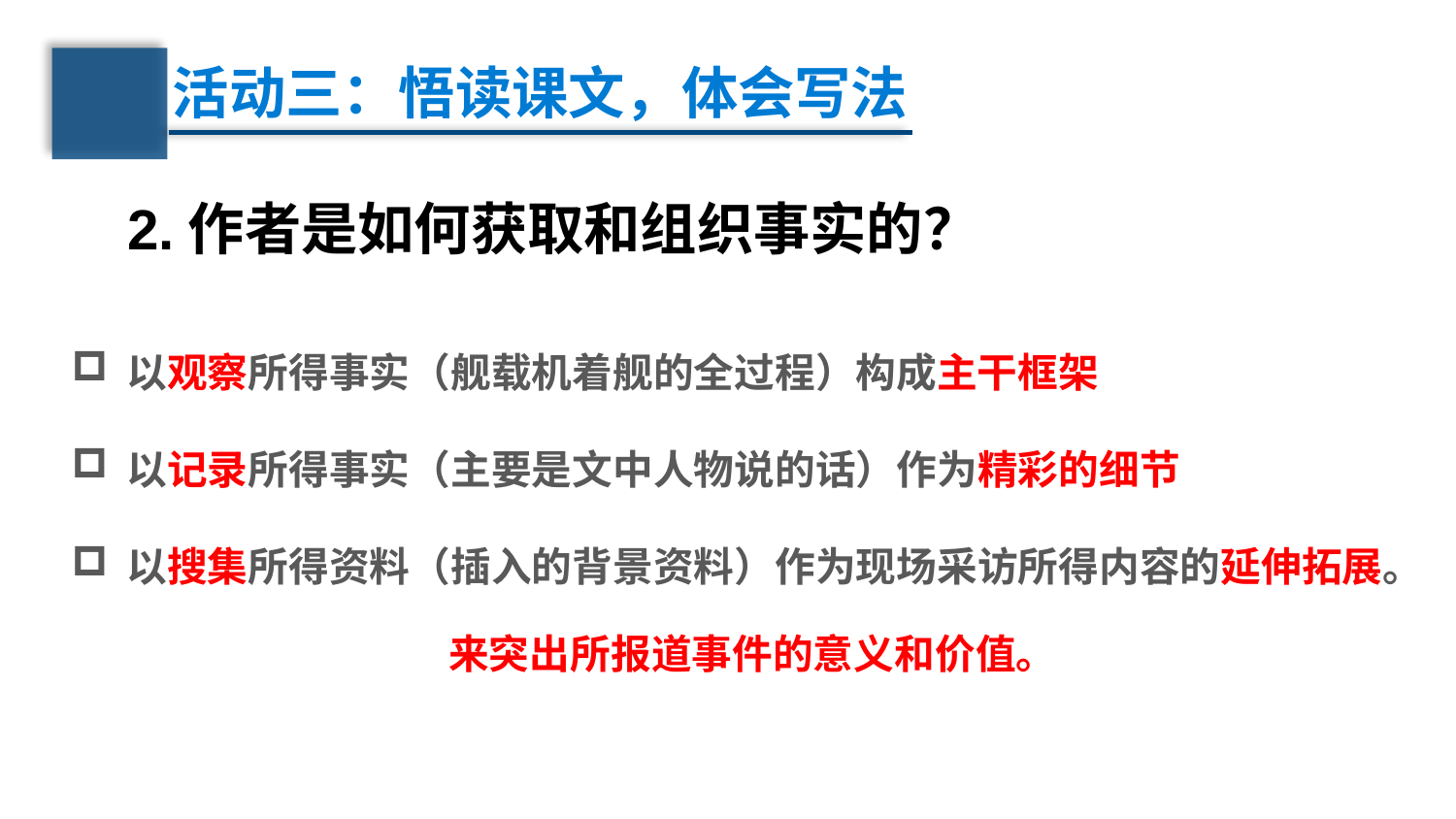

活动三：悟读课文，体会写法
2.作者是如何获取和组织事实的？
以观察所得事实（舰载机着舰的全过程）构成主干框架
以记录所得事实（主要是文中人物说的话）作为精彩的细节
以搜集所得资料（插入的背景资料）作为现场采访所得内容的延伸拓展。
来突出所报道事件的意义和价值。